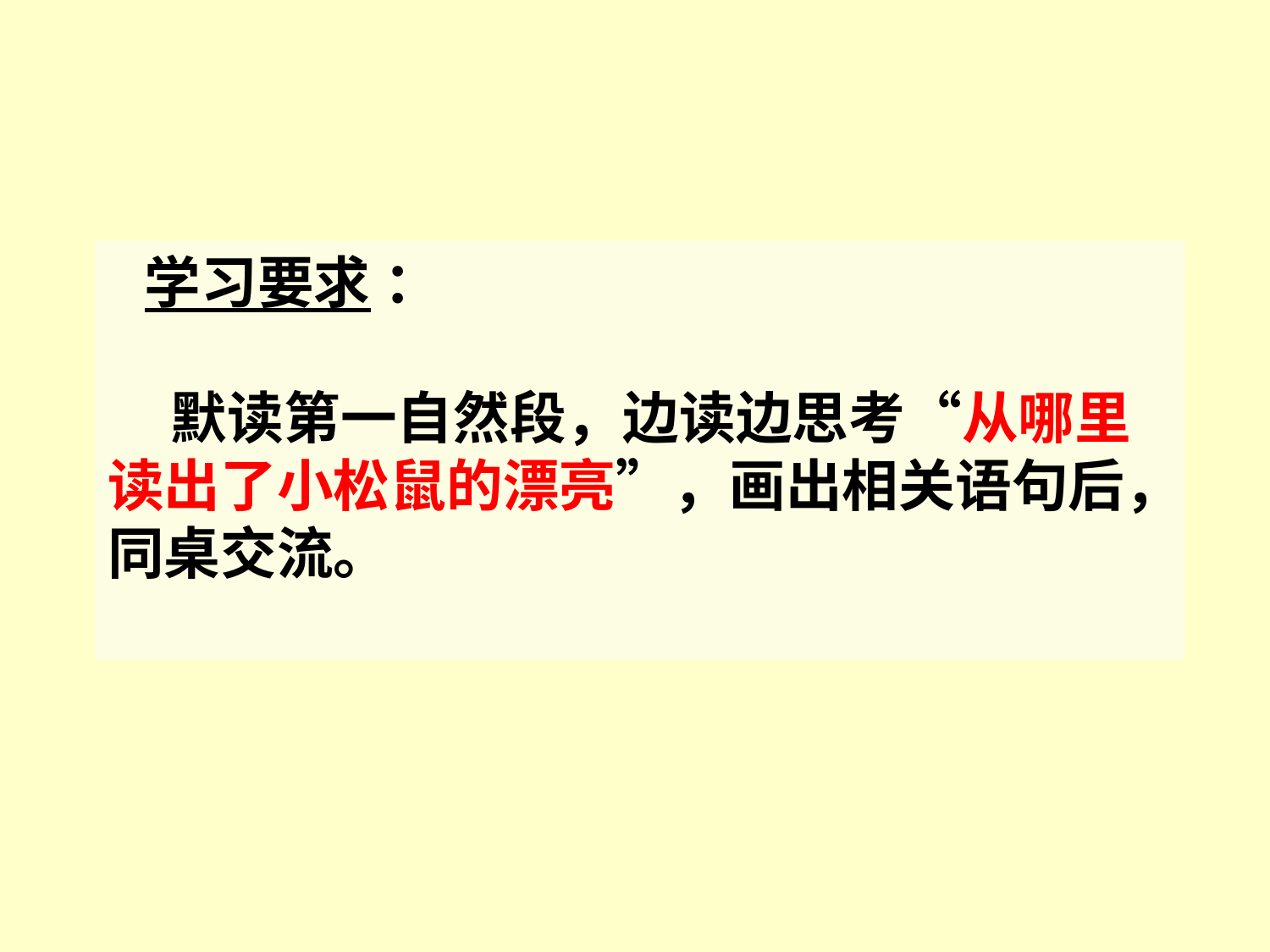

学习要求 ：

 默读第一自然段，边读边思考“从哪里读出了小松鼠的漂亮”，画出相关语句后，同桌交流。